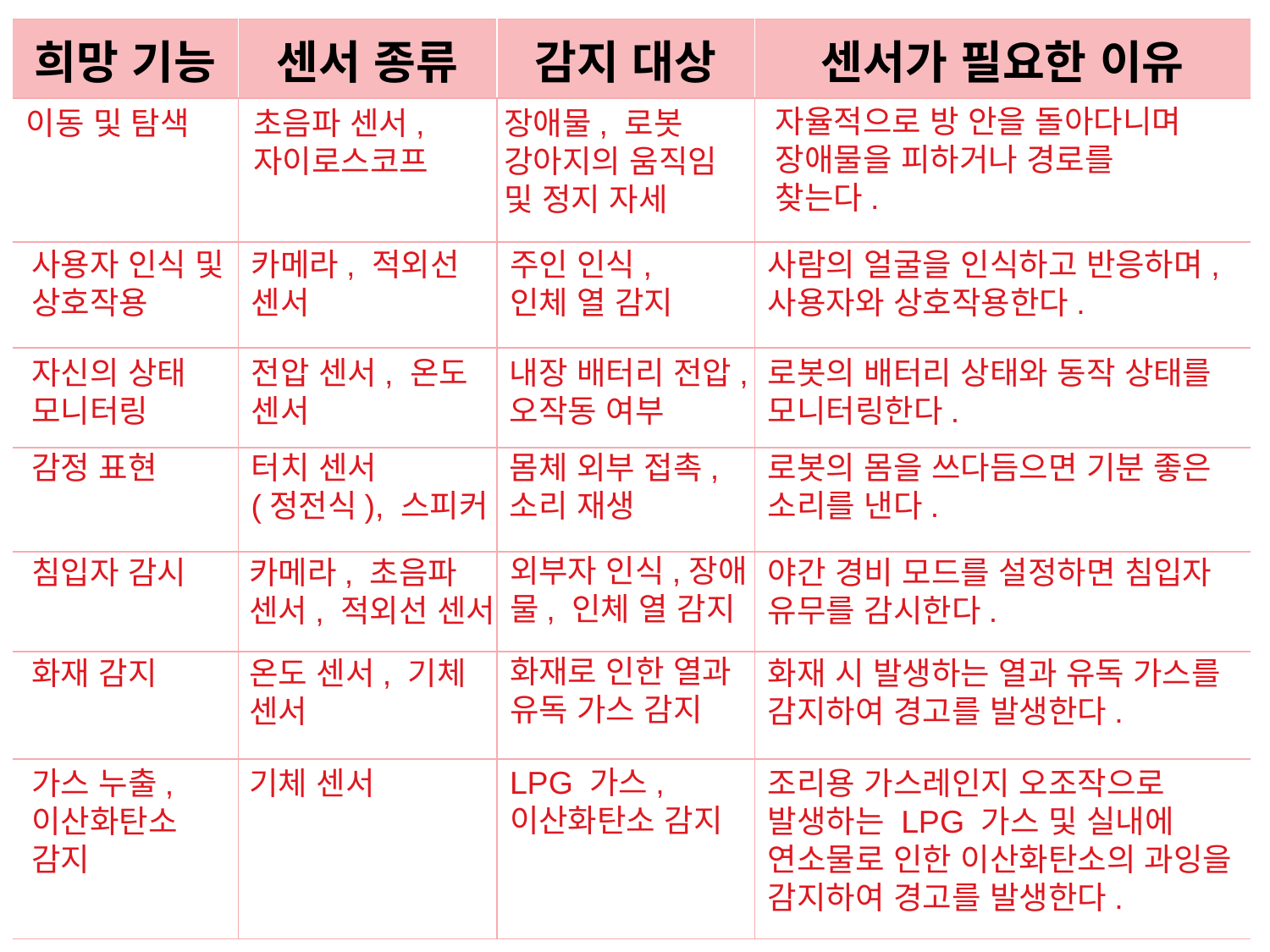

| 희망 기능 | 센서 종류 | 감지 대상 | 센서가 필요한 이유 |
| --- | --- | --- | --- |
|  |  |  |  |
|  |  |  |  |
|  |  |  |  |
|  |  |  |  |
|  |  |  |  |
|  |  |  |  |
|  |  |  |  |
자율적으로 방 안을 돌아다니며 장애물을 피하거나 경로를 찾는다.
이동 및 탐색
초음파 센서, 자이로스코프
장애물, 로봇 강아지의 움직임 및 정지 자세
사용자 인식 및 상호작용
카메라, 적외선 센서
주인 인식, 인체 열 감지
사람의 얼굴을 인식하고 반응하며, 사용자와 상호작용한다.
자신의 상태 모니터링
전압 센서, 온도 센서
내장 배터리 전압, 오작동 여부
로봇의 배터리 상태와 동작 상태를 모니터링한다.
감정 표현
터치 센서
(정전식), 스피커
몸체 외부 접촉, 소리 재생
로봇의 몸을 쓰다듬으면 기분 좋은 소리를 낸다.
외부자 인식,장애
물, 인체 열 감지
침입자 감시
카메라, 초음파 센서, 적외선 센서
야간 경비 모드를 설정하면 침입자 유무를 감시한다.
화재로 인한 열과 유독 가스 감지
화재 감지
온도 센서, 기체 센서
화재 시 발생하는 열과 유독 가스를 감지하여 경고를 발생한다.
LPG 가스, 이산화탄소 감지
가스 누출, 이산화탄소 감지
기체 센서

조리용 가스레인지 오조작으로 발생하는 LPG 가스 및 실내에 연소물로 인한 이산화탄소의 과잉을 감지하여 경고를 발생한다.